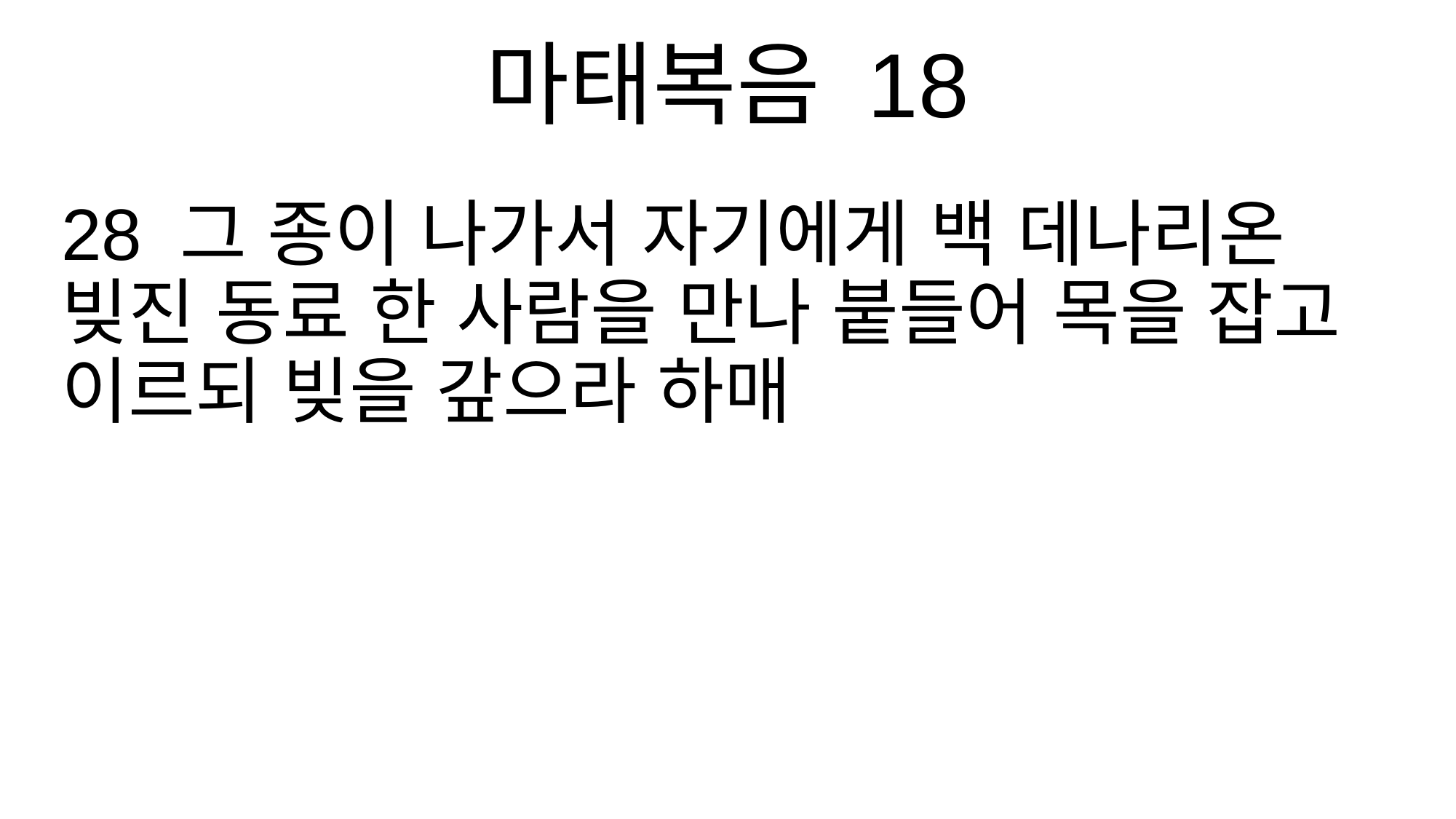

마태복음 18
28 그 종이 나가서 자기에게 백 데나리온 빚진 동료 한 사람을 만나 붙들어 목을 잡고 이르되 빚을 갚으라 하매